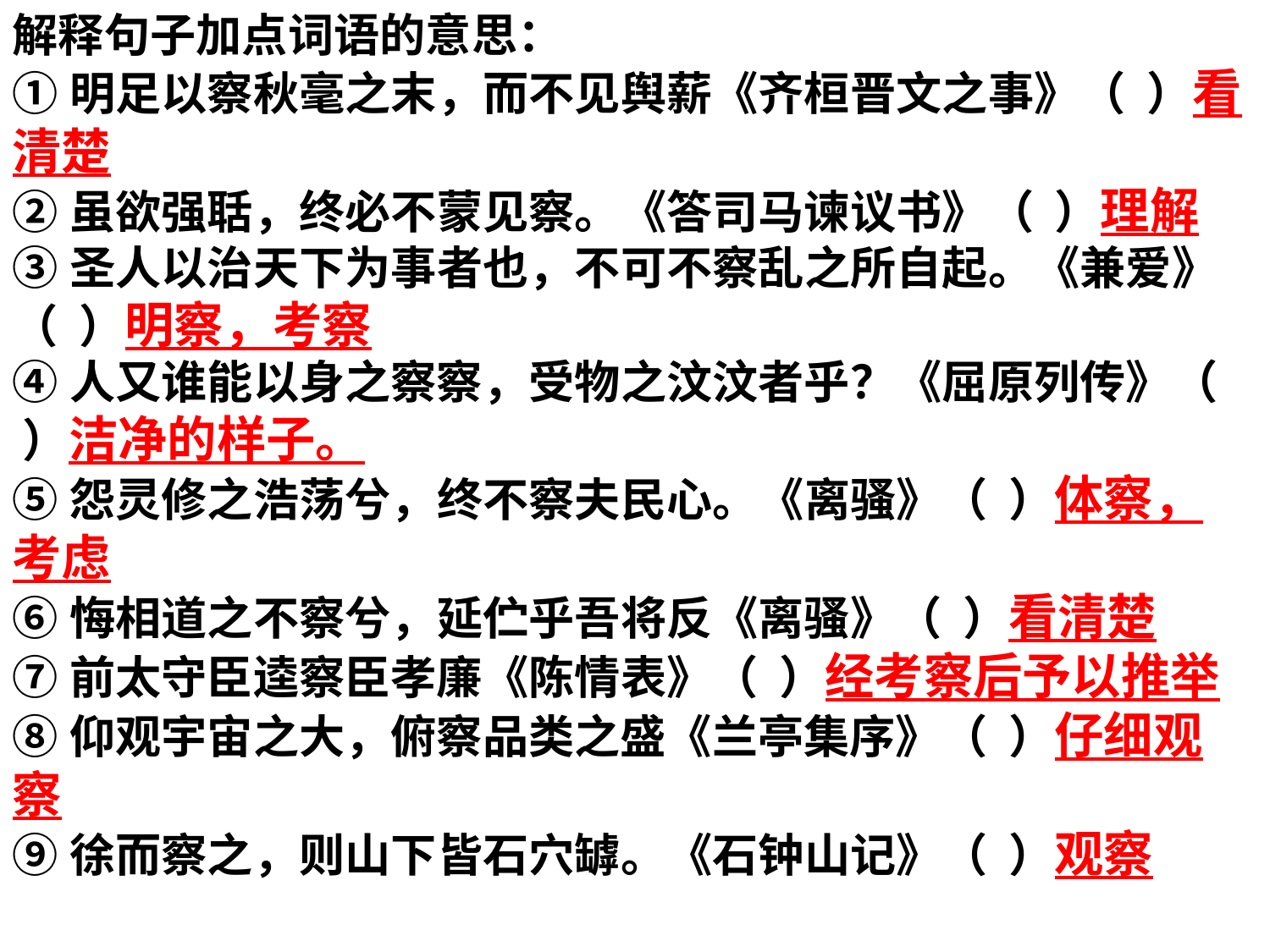

解释句子加点词语的意思：
①明足以察秋毫之末，而不见舆薪《齐桓晋文之事》（  ）看清楚
②虽欲强聒，终必不蒙见察。《答司马谏议书》（  ）理解
③圣人以治天下为事者也，不可不察乱之所自起。《兼爱》（  ）明察，考察
④人又谁能以身之察察，受物之汶汶者乎？《屈原列传》（  ）洁净的样子。
⑤怨灵修之浩荡兮，终不察夫民心。《离骚》（  ）体察，考虑
⑥悔相道之不察兮，延伫乎吾将反《离骚》（  ）看清楚
⑦前太守臣逵察臣孝廉《陈情表》（  ）经考察后予以推举
⑧仰观宇宙之大，俯察品类之盛《兰亭集序》（  ）仔细观察
⑨徐而察之，则山下皆石穴罅。《石钟山记》（  ）观察